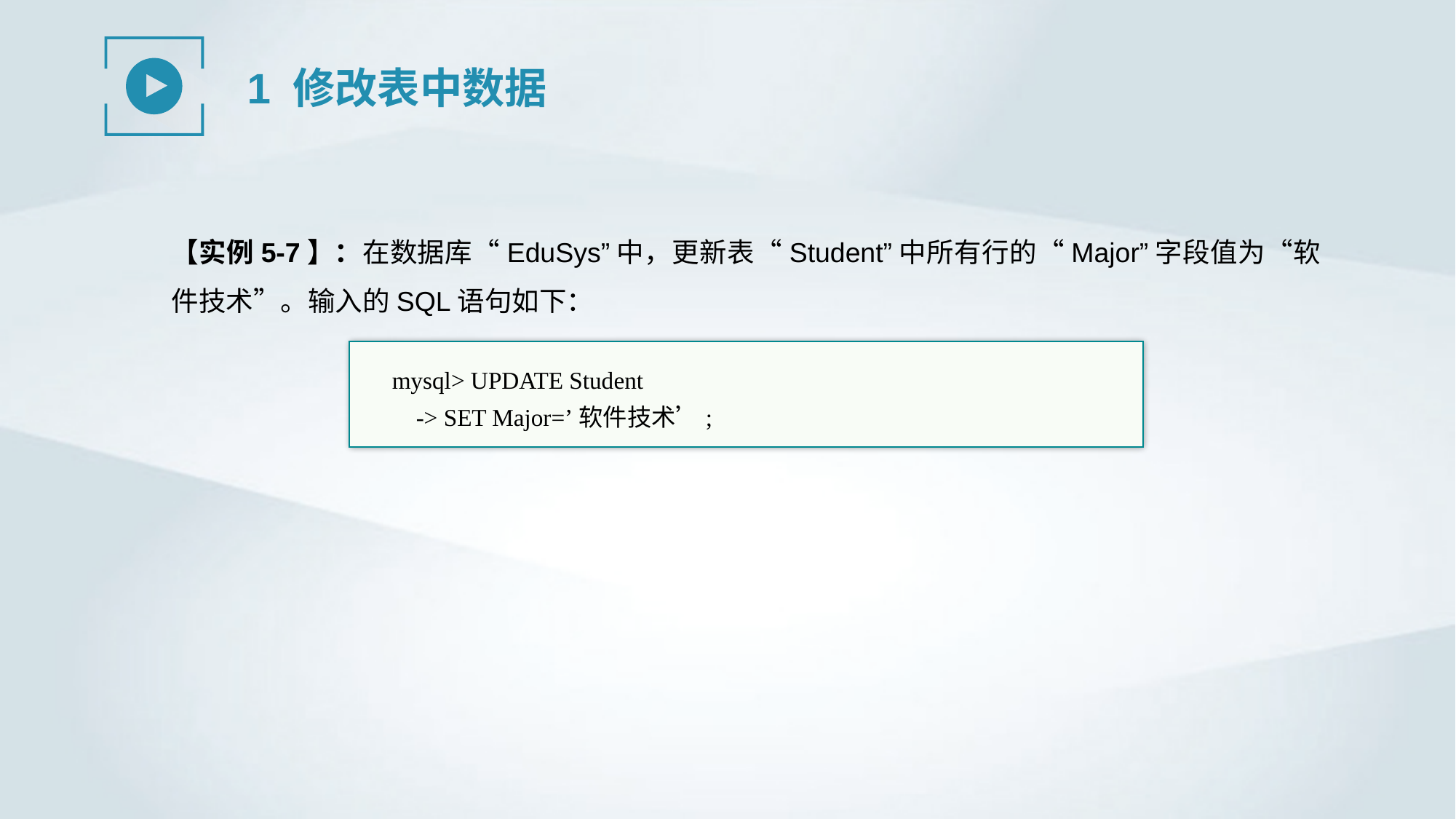

1 修改表中数据
【实例5-7】：在数据库“EduSys”中，更新表“Student”中所有行的“Major”字段值为“软件技术”。输入的SQL语句如下：
mysql> UPDATE Student
    -> SET Major=’软件技术’;